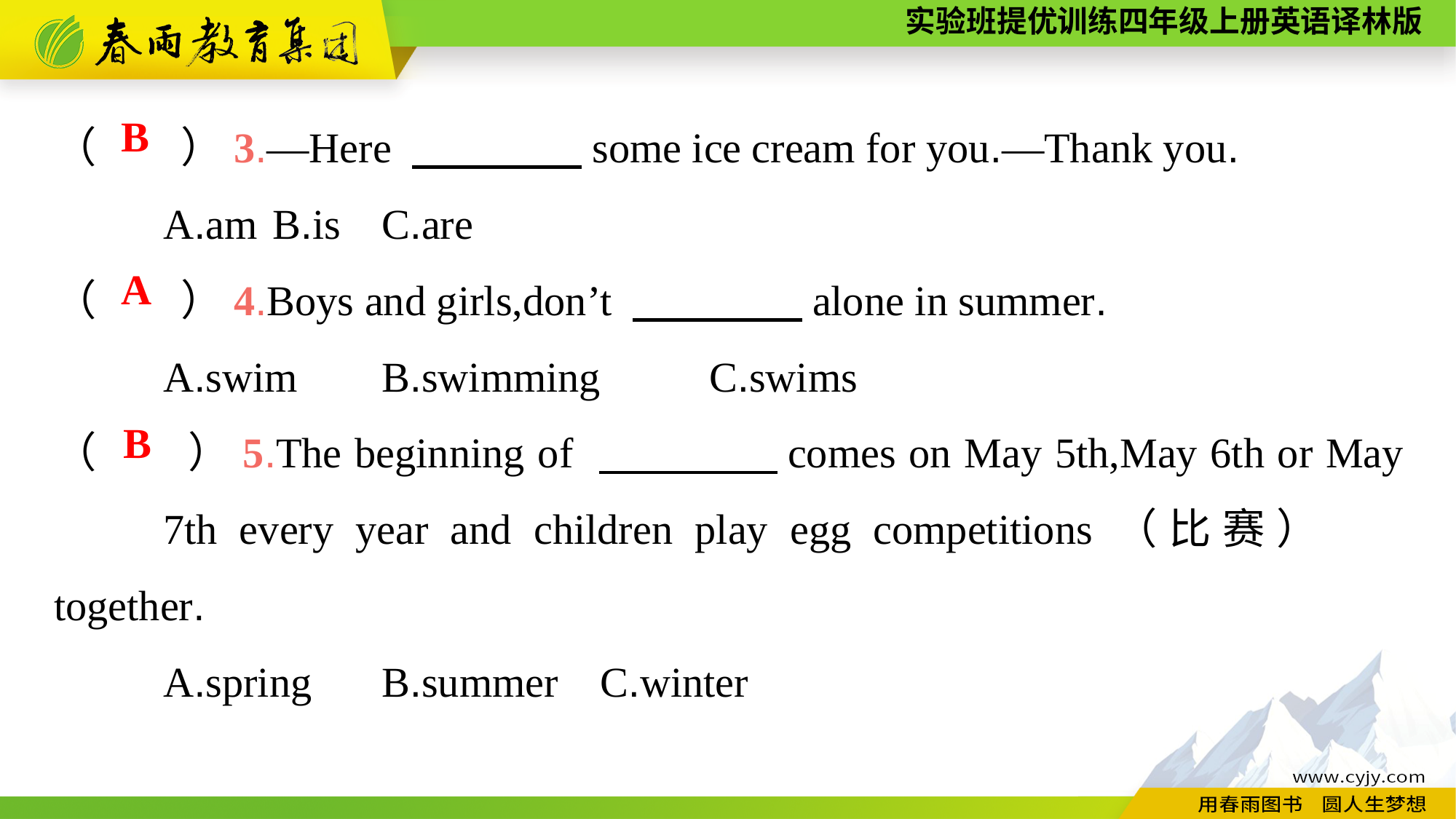

（　　）3.—Here 　　　　some ice cream for you.—Thank you.
	A.am	B.is	C.are
（　　）4.Boys and girls,don’t 　　　　alone in summer.
	A.swim	B.swimming	C.swims
（　　）5.The beginning of 　　　　comes on May 5th,May 6th or May 	7th every year and children play egg competitions（比赛） 	together.
	A.spring	B.summer	C.winter
B
A
B